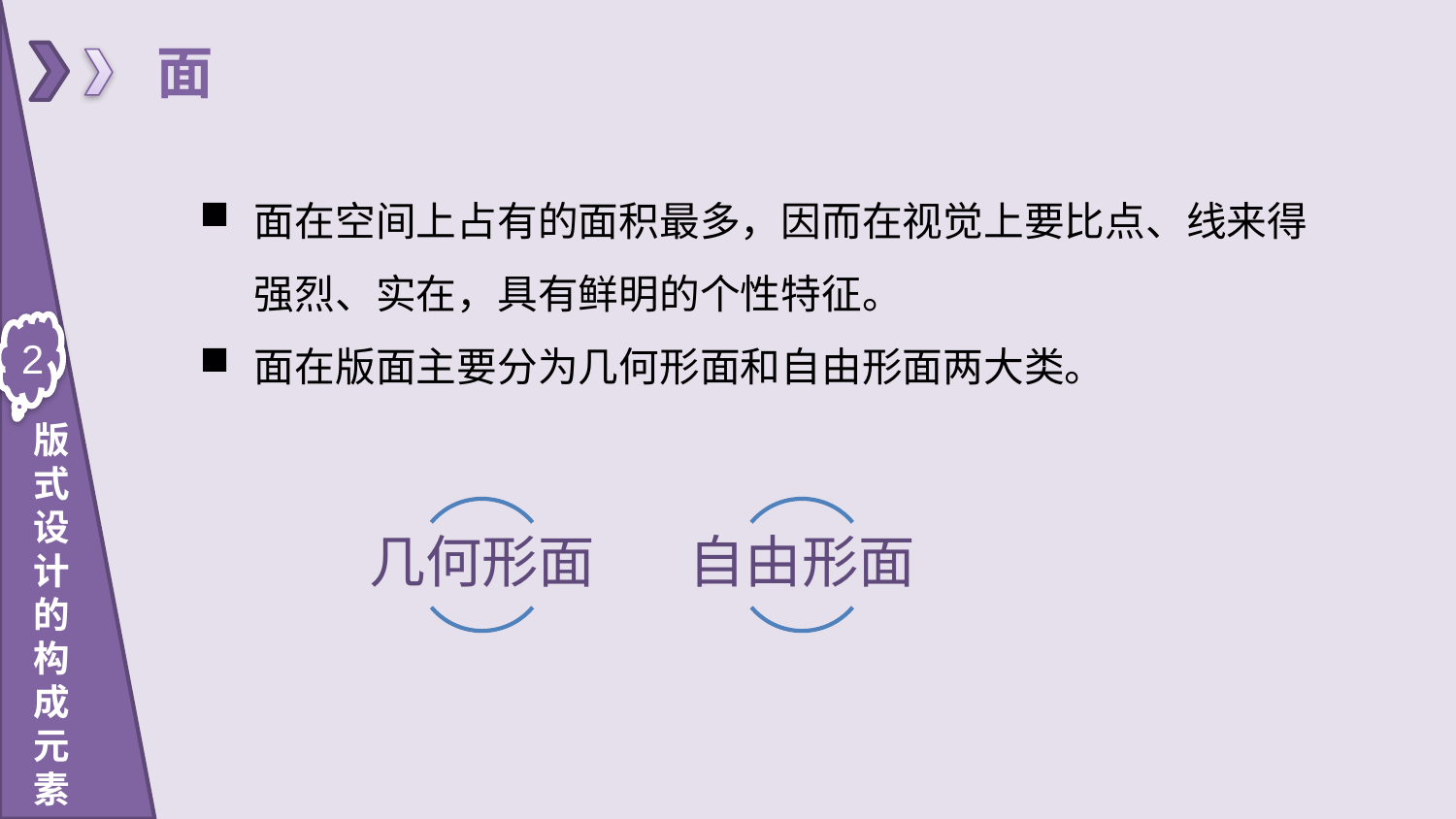

版式设计的构成元素
面

面在空间上占有的面积最多，因而在视觉上要比点、线来得强烈、实在，具有鲜明的个性特征。
面在版面主要分为几何形面和自由形面两大类。
2
几何形面
自由形面